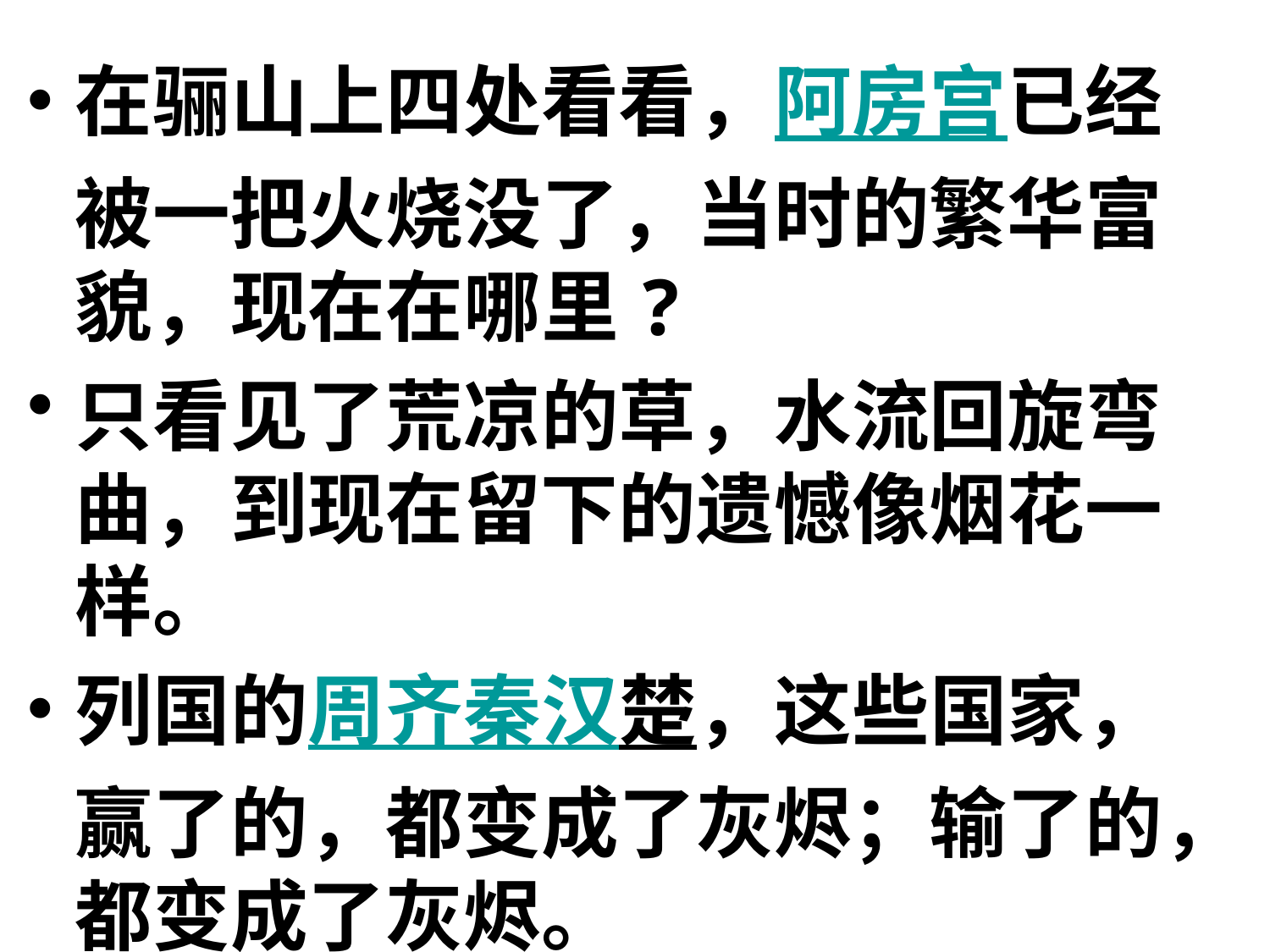

在骊山上四处看看，阿房宫已经被一把火烧没了，当时的繁华富貌，现在在哪里?
只看见了荒凉的草，水流回旋弯曲，到现在留下的遗憾像烟花一样。
列国的周齐秦汉楚，这些国家，赢了的，都变成了灰烬；输了的，都变成了灰烬。